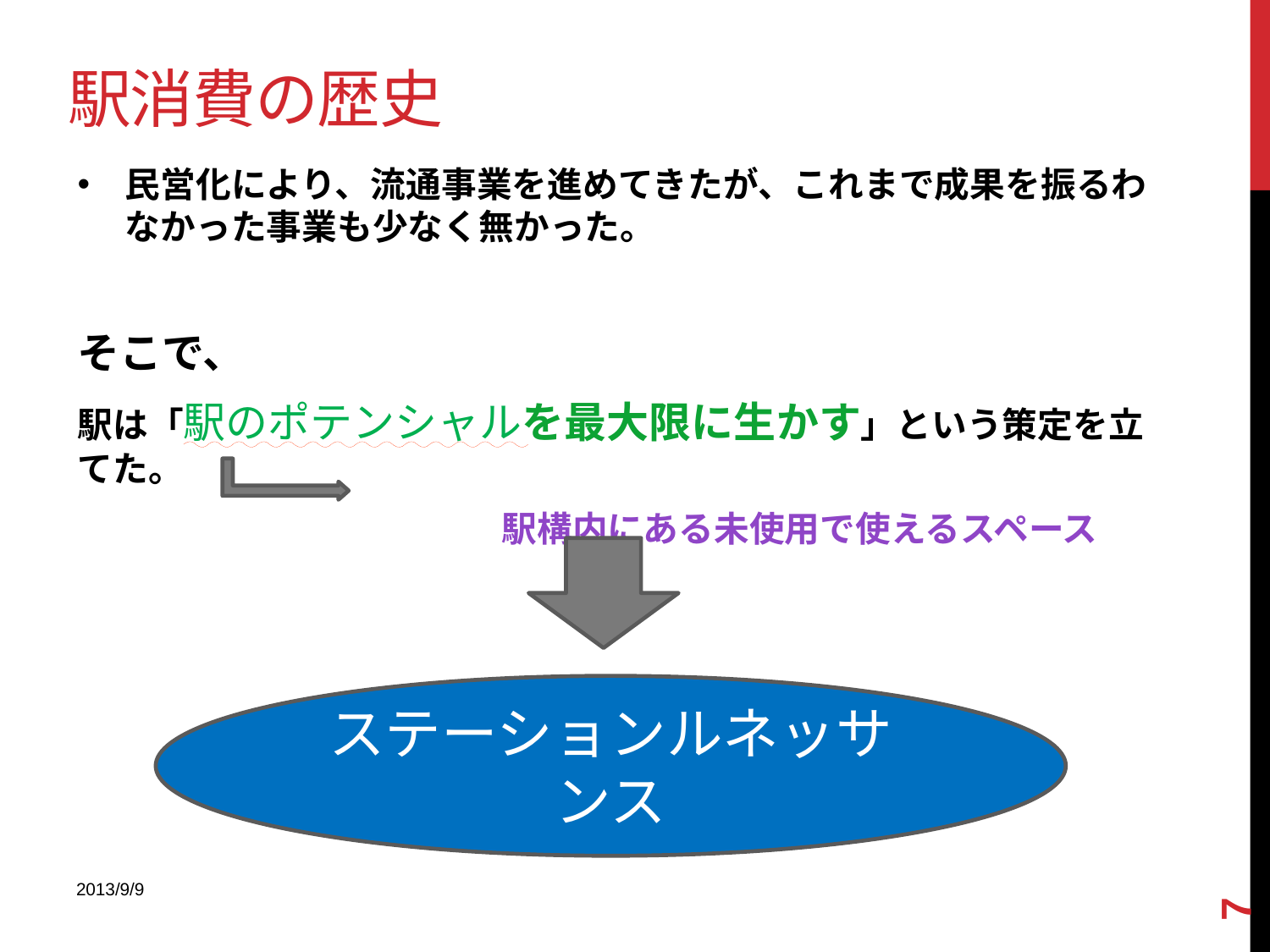

# 駅消費の歴史
民営化により、流通事業を進めてきたが、これまで成果を振るわなかった事業も少なく無かった。

そこで、
駅は「駅のポテンシャルを最大限に生かす」という策定を立てた。
　　　　　　　　　　　　駅構内にある未使用で使えるスペース

ステーションルネッサンス
7
2013/9/9